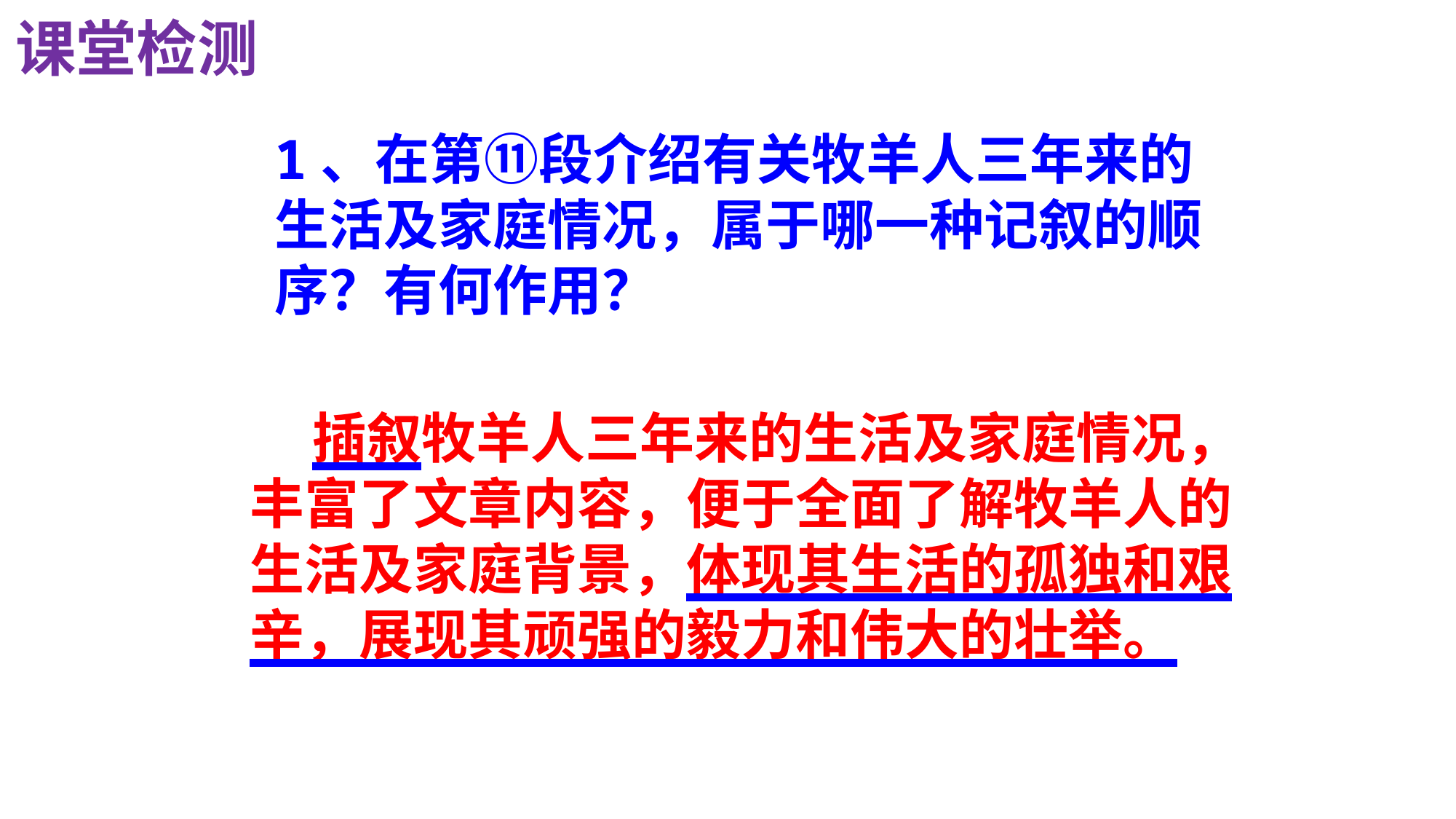

课堂检测
1、在第⑪段介绍有关牧羊人三年来的生活及家庭情况，属于哪一种记叙的顺序？有何作用？
    插叙牧羊人三年来的生活及家庭情况，丰富了文章内容，便于全面了解牧羊人的生活及家庭背景，体现其生活的孤独和艰辛，展现其顽强的毅力和伟大的壮举。